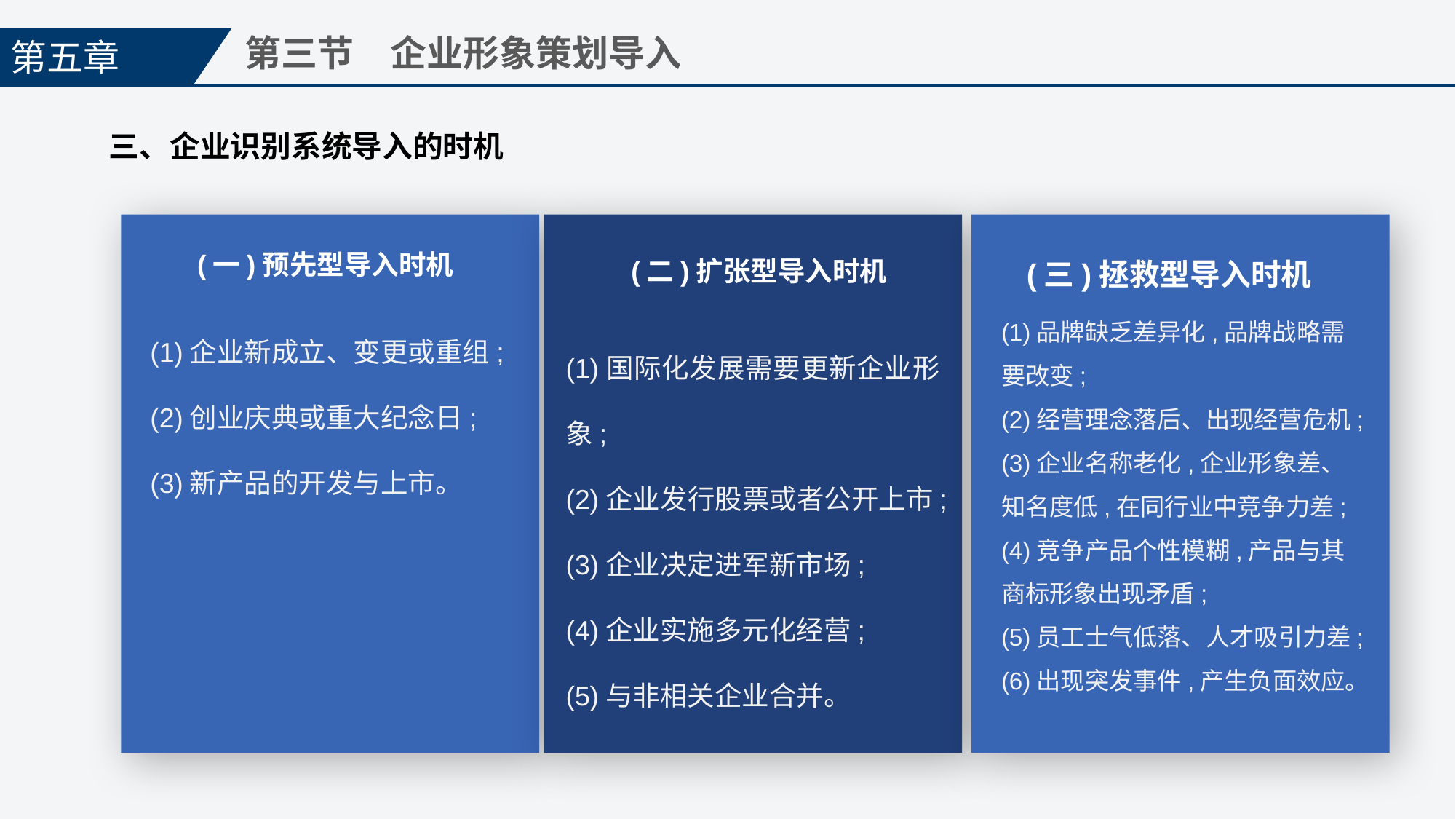

第五章
第三节　企业形象策划导入
三、企业识别系统导入的时机

(一)预先型导入时机
(二)扩张型导入时机
(三)拯救型导入时机
(1)企业新成立、变更或重组;
(2)创业庆典或重大纪念日;
(3)新产品的开发与上市。
(1)品牌缺乏差异化,品牌战略需要改变;
(2)经营理念落后、出现经营危机;
(3)企业名称老化,企业形象差、知名度低,在同行业中竞争力差;
(4)竞争产品个性模糊,产品与其商标形象出现矛盾;
(5)员工士气低落、人才吸引力差;
(6)出现突发事件,产生负面效应。

(1)国际化发展需要更新企业形象;
(2)企业发行股票或者公开上市;
(3)企业决定进军新市场;
(4)企业实施多元化经营;
(5)与非相关企业合并。